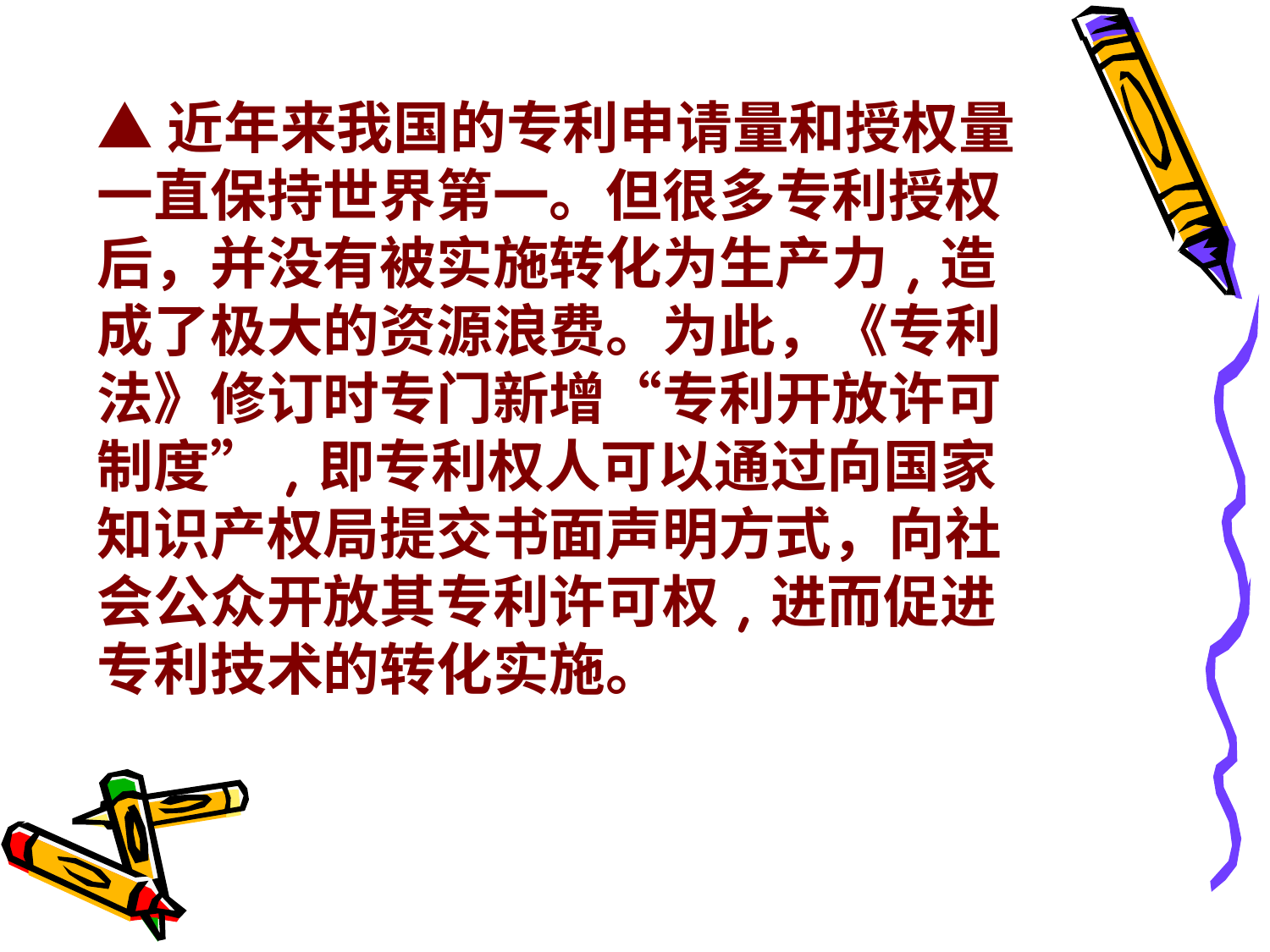

▲近年来我国的专利申请量和授权量一直保持世界第一。但很多专利授权后，并没有被实施转化为生产力,造成了极大的资源浪费。为此，《专利法》修订时专门新增“专利开放许可制度”,即专利权人可以通过向国家知识产权局提交书面声明方式，向社会公众开放其专利许可权,进而促进专利技术的转化实施。